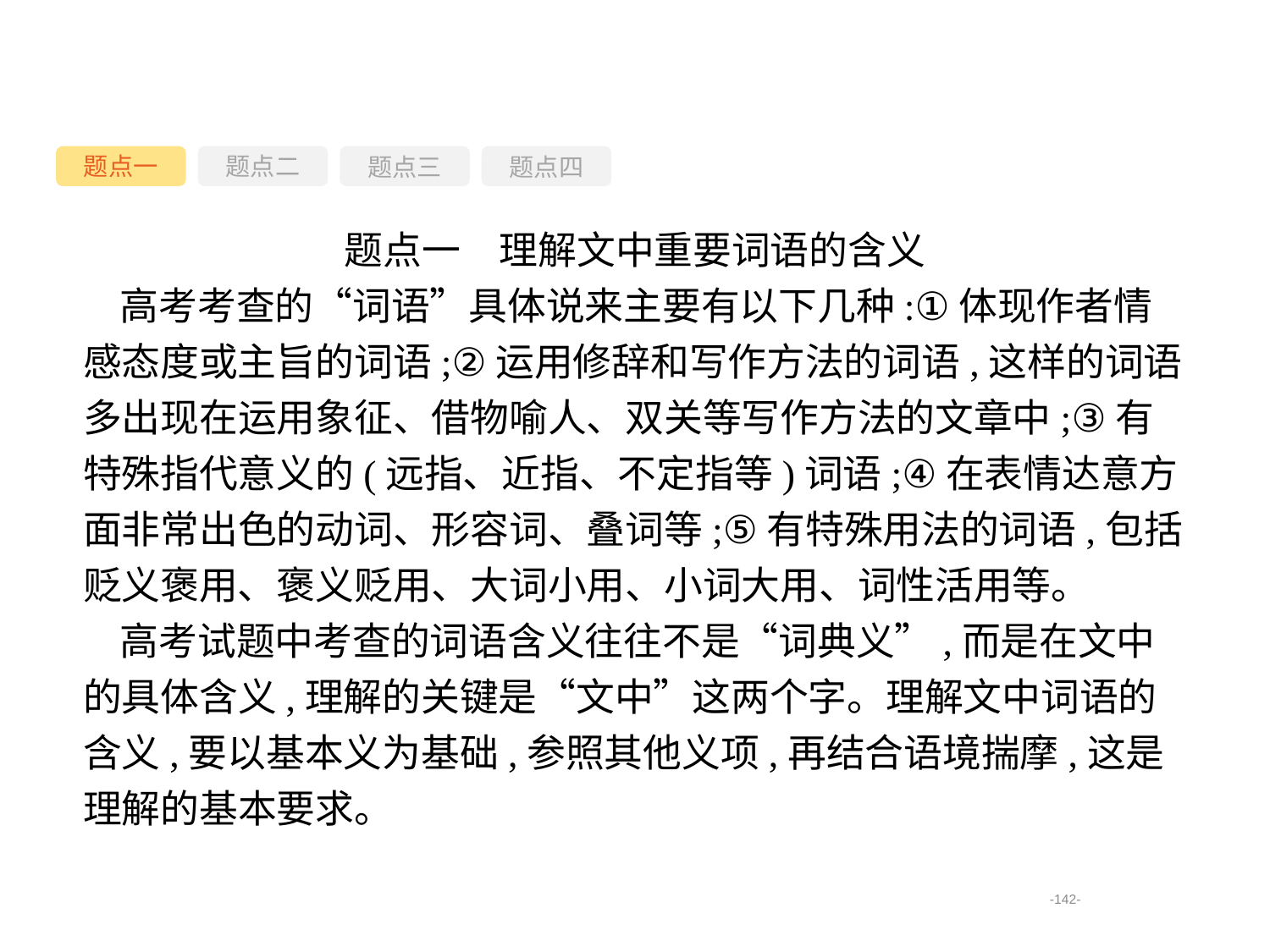

题点一
题点三
题点四
题点二
题点一　理解文中重要词语的含义
高考考查的“词语”具体说来主要有以下几种:①体现作者情感态度或主旨的词语;②运用修辞和写作方法的词语,这样的词语多出现在运用象征、借物喻人、双关等写作方法的文章中;③有特殊指代意义的(远指、近指、不定指等)词语;④在表情达意方面非常出色的动词、形容词、叠词等;⑤有特殊用法的词语,包括贬义褒用、褒义贬用、大词小用、小词大用、词性活用等。
高考试题中考查的词语含义往往不是“词典义”,而是在文中的具体含义,理解的关键是“文中”这两个字。理解文中词语的含义,要以基本义为基础,参照其他义项,再结合语境揣摩,这是理解的基本要求。
-142-